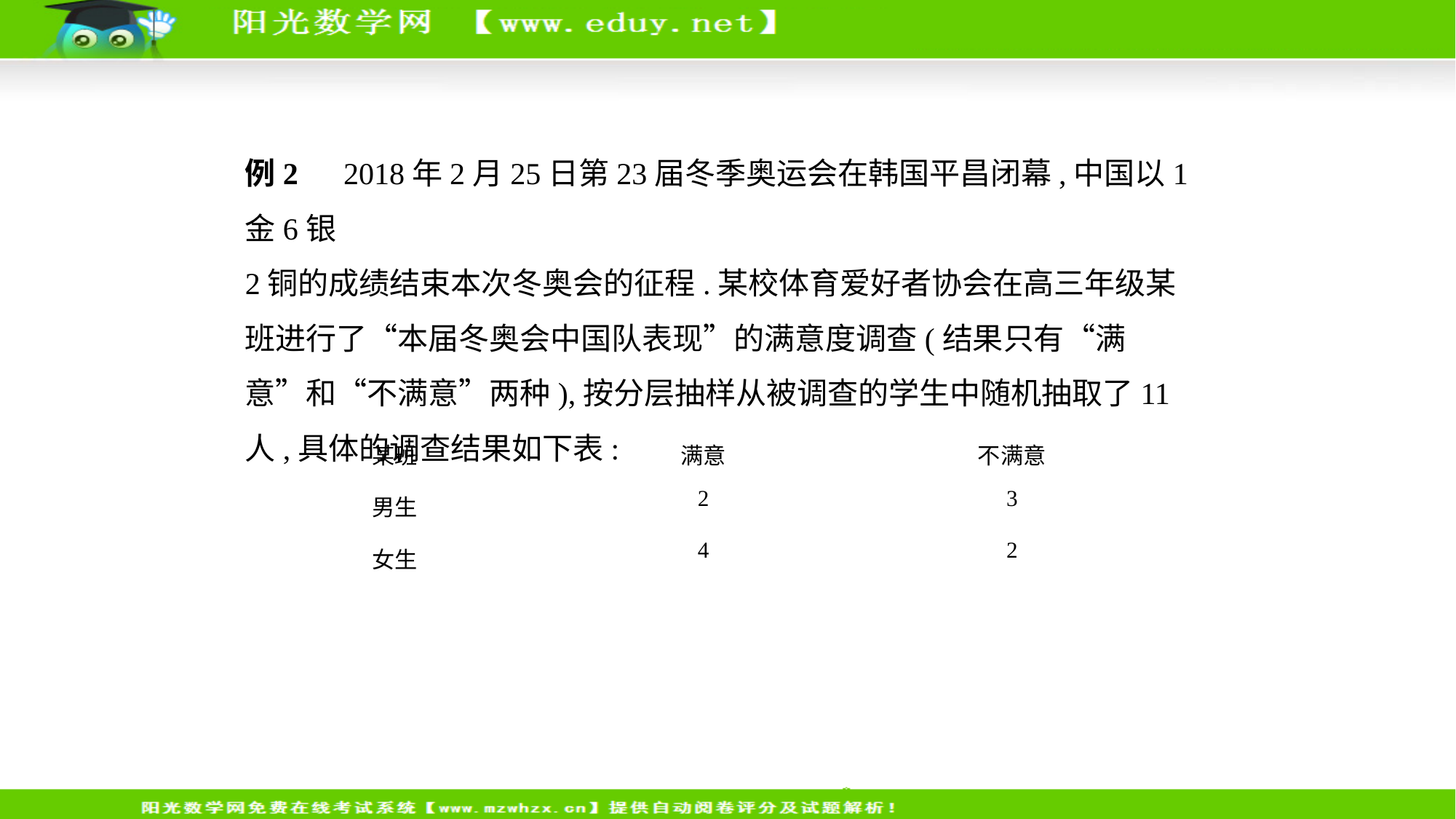

例2　2018年2月25日第23届冬季奥运会在韩国平昌闭幕,中国以1金6银
2铜的成绩结束本次冬奥会的征程.某校体育爱好者协会在高三年级某
班进行了“本届冬奥会中国队表现”的满意度调查(结果只有“满
意”和“不满意”两种),按分层抽样从被调查的学生中随机抽取了11
人,具体的调查结果如下表:
| 某班 | 满意 | 不满意 |
| --- | --- | --- |
| 男生 | 2 | 3 |
| 女生 | 4 | 2 |